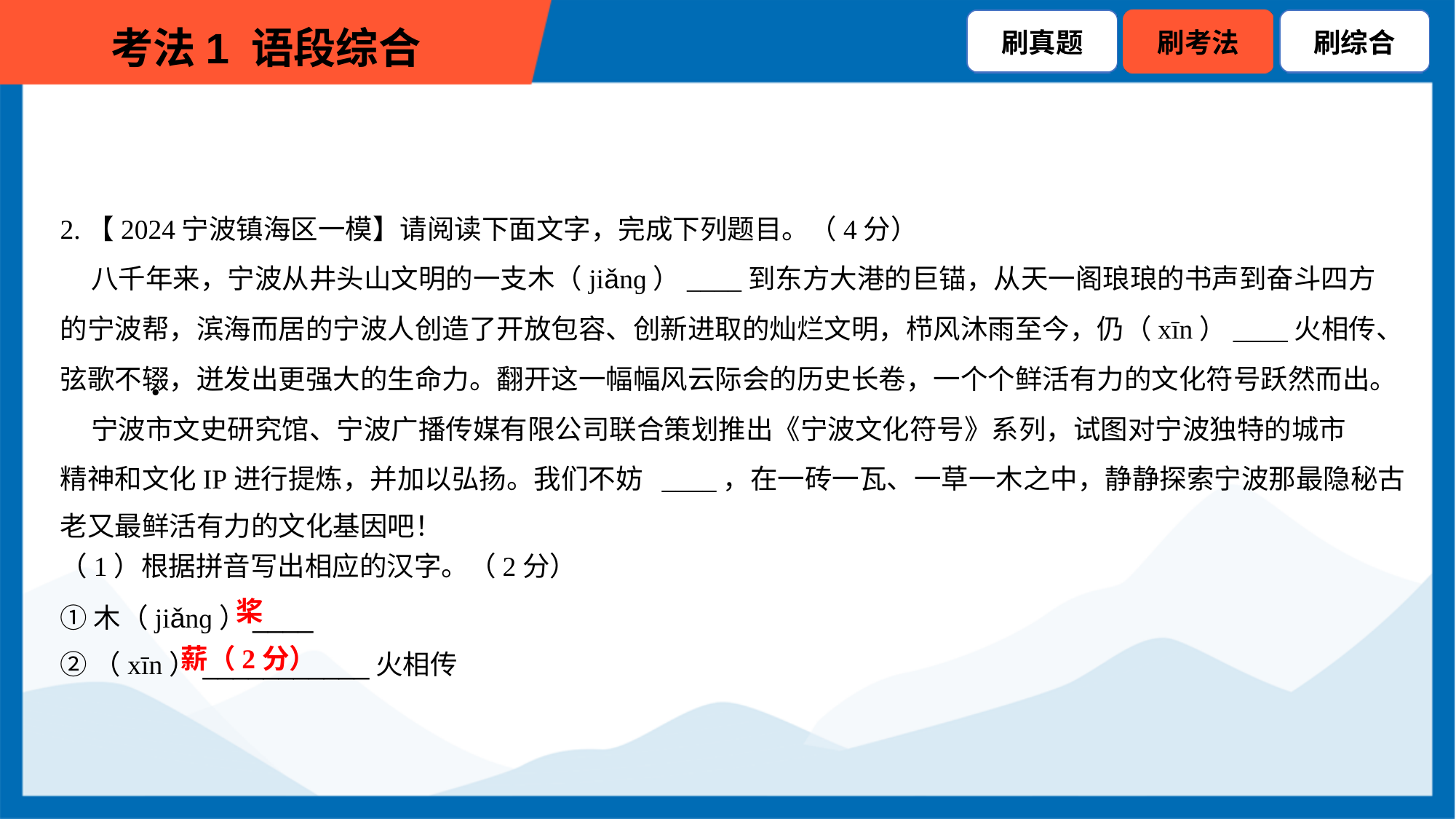

2.【2024宁波镇海区一模】请阅读下面文字，完成下列题目。（4分）
    八千年来，宁波从井头山文明的一支木（jiǎnɡ）____到东方大港的巨锚，从天一阁琅琅的书声到奋斗四方
的宁波帮，滨海而居的宁波人创造了开放包容、创新进取的灿烂文明，栉风沐雨至今，仍（xīn）____火相传、
弦歌不辍，迸发出更强大的生命力。翻开这一幅幅风云际会的历史长卷，一个个鲜活有力的文化符号跃然而出。
    宁波市文史研究馆、宁波广播传媒有限公司联合策划推出《宁波文化符号》系列，试图对宁波独特的城市
精神和文化IP进行提炼，并加以弘扬。我们不妨  ____，在一砖一瓦、一草一木之中，静静探索宁波那最隐秘古
老又最鲜活有力的文化基因吧！

（1）根据拼音写出相应的汉字。（2分）
桨
①木（jiǎnɡ）____
②（xīn）___________火相传
薪（2分）